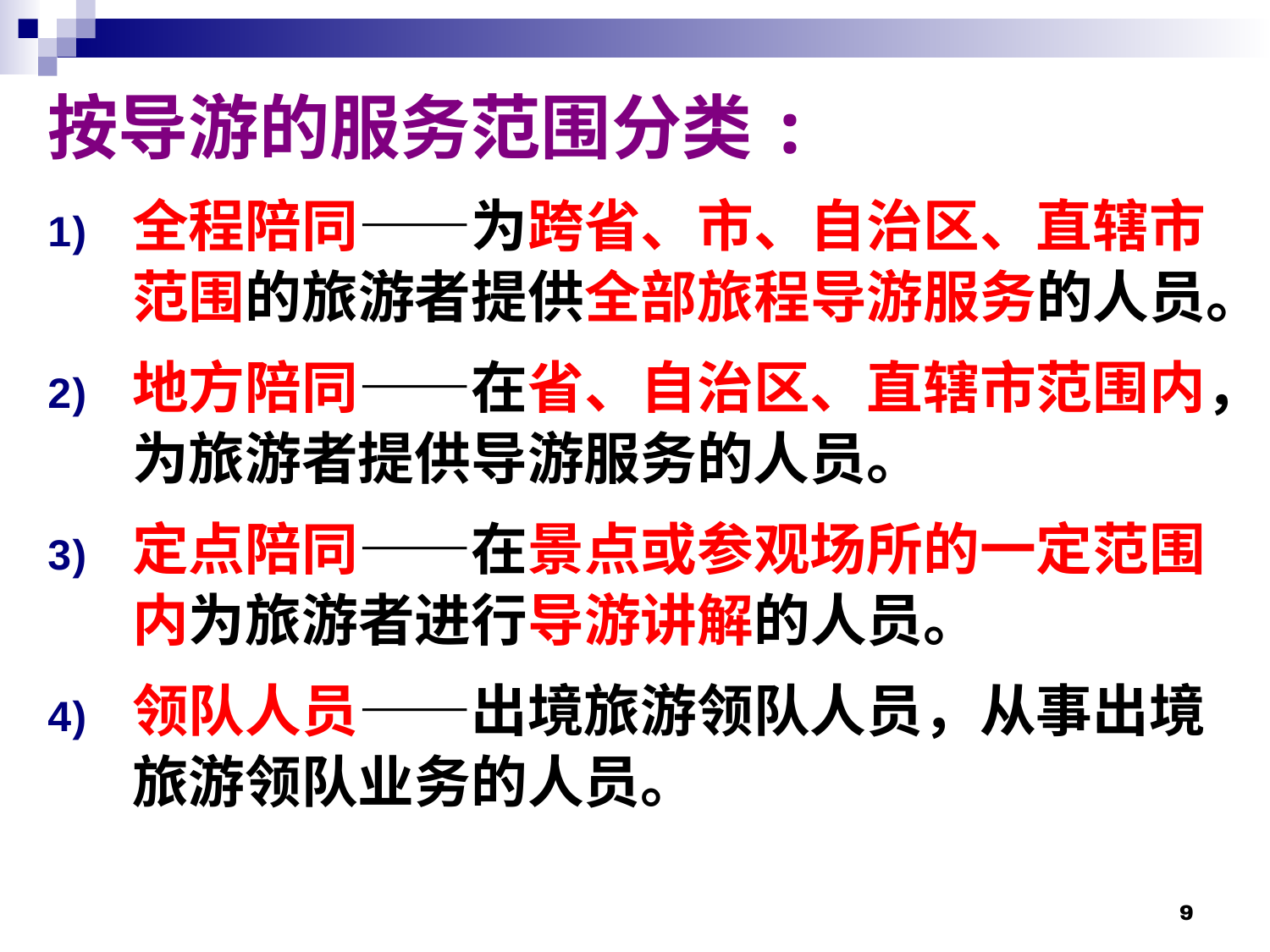

# 按导游的服务范围分类:
全程陪同——为跨省、市、自治区、直辖市范围的旅游者提供全部旅程导游服务的人员。
地方陪同——在省、自治区、直辖市范围内，为旅游者提供导游服务的人员。
定点陪同——在景点或参观场所的一定范围内为旅游者进行导游讲解的人员。
领队人员——出境旅游领队人员，从事出境旅游领队业务的人员。
9